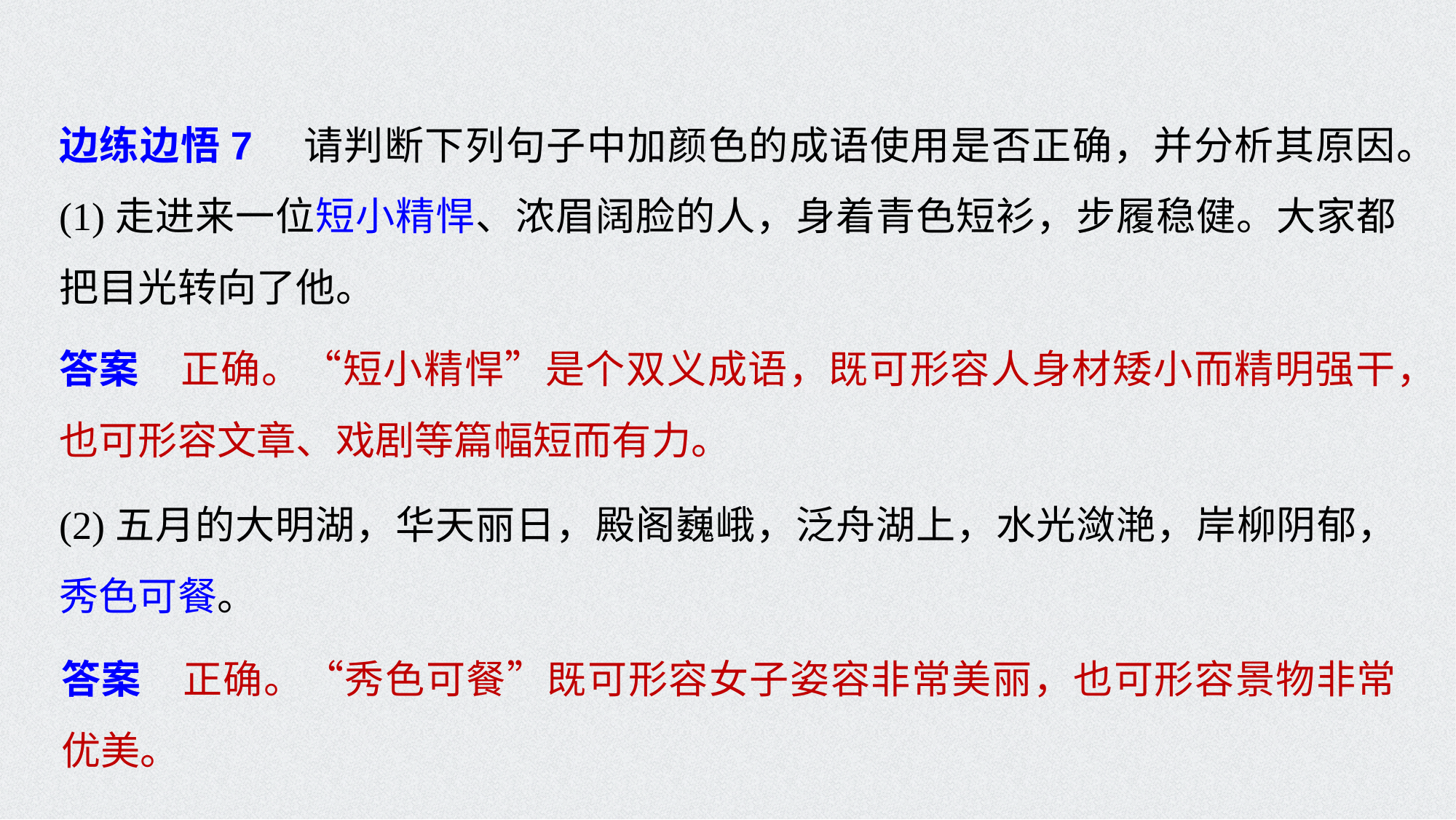

边练边悟7　请判断下列句子中加颜色的成语使用是否正确，并分析其原因。
(1)走进来一位短小精悍、浓眉阔脸的人，身着青色短衫，步履稳健。大家都把目光转向了他。
答案　正确。“短小精悍”是个双义成语，既可形容人身材矮小而精明强干，也可形容文章、戏剧等篇幅短而有力。
(2)五月的大明湖，华天丽日，殿阁巍峨，泛舟湖上，水光潋滟，岸柳阴郁，秀色可餐。
答案　正确。“秀色可餐”既可形容女子姿容非常美丽，也可形容景物非常优美。